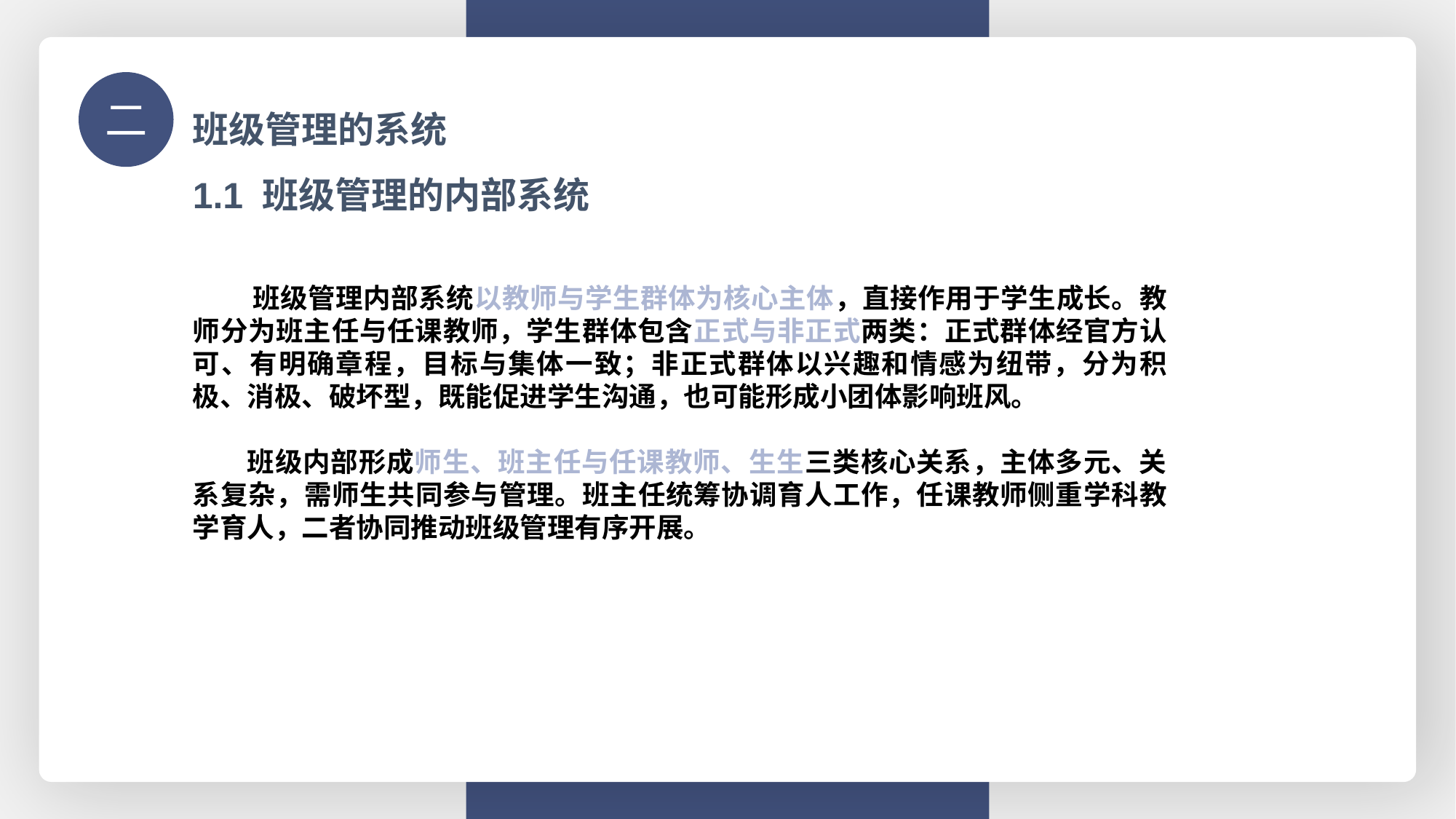

班级管理的系统
二
1.1 班级管理的内部系统
        班级管理内部系统以教师与学生群体为核心主体，直接作用于学生成长。教师分为班主任与任课教师，学生群体包含正式与非正式两类：正式群体经官方认可、有明确章程，目标与集体一致；非正式群体以兴趣和情感为纽带，分为积极、消极、破坏型，既能促进学生沟通，也可能形成小团体影响班风。

       班级内部形成师生、班主任与任课教师、生生三类核心关系，主体多元、关系复杂，需师生共同参与管理。班主任统筹协调育人工作，任课教师侧重学科教学育人，二者协同推动班级管理有序开展。